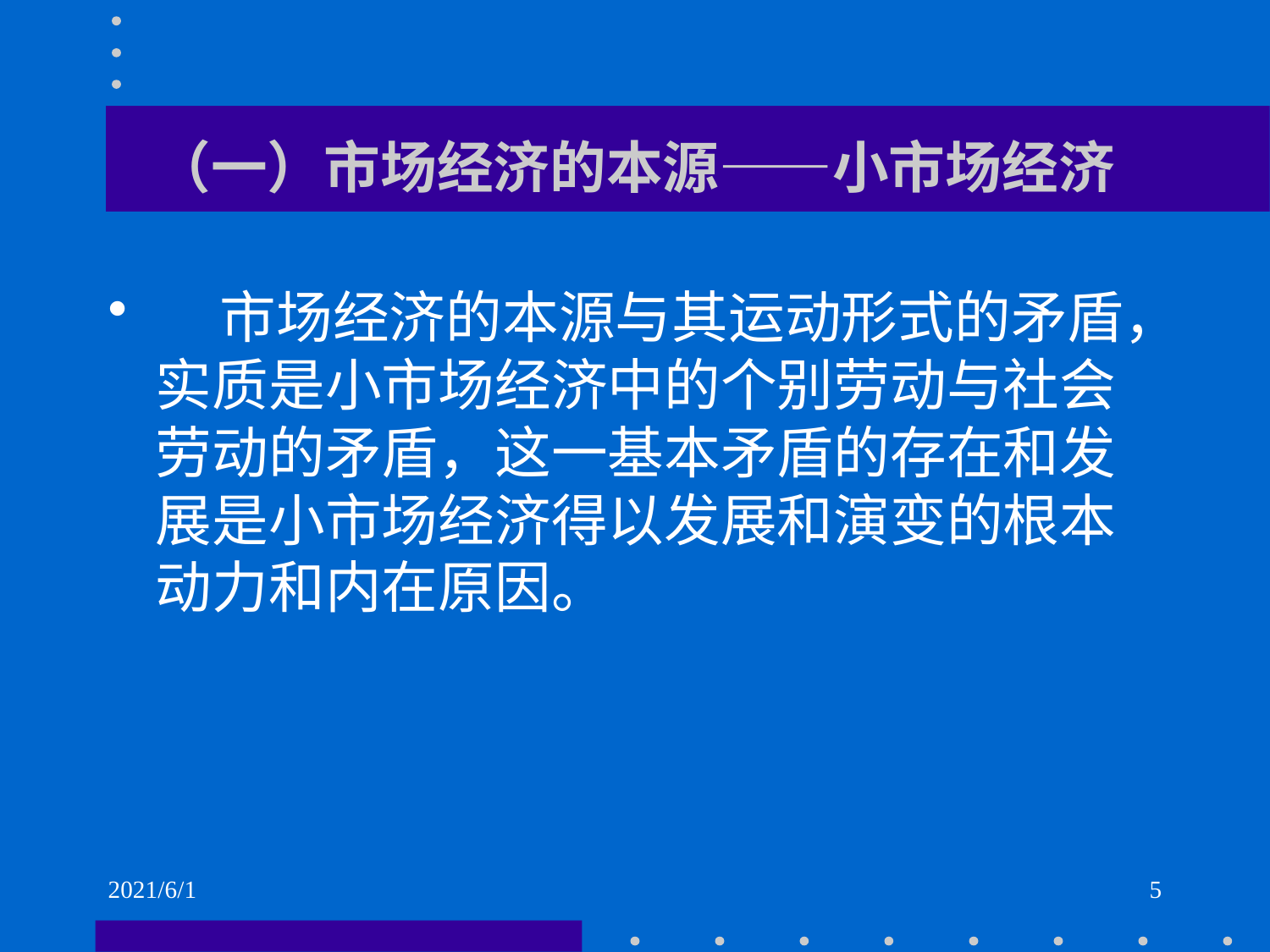

# （一）市场经济的本源——小市场经济
    市场经济的本源与其运动形式的矛盾，实质是小市场经济中的个别劳动与社会劳动的矛盾，这一基本矛盾的存在和发展是小市场经济得以发展和演变的根本动力和内在原因。
2021/6/1
5